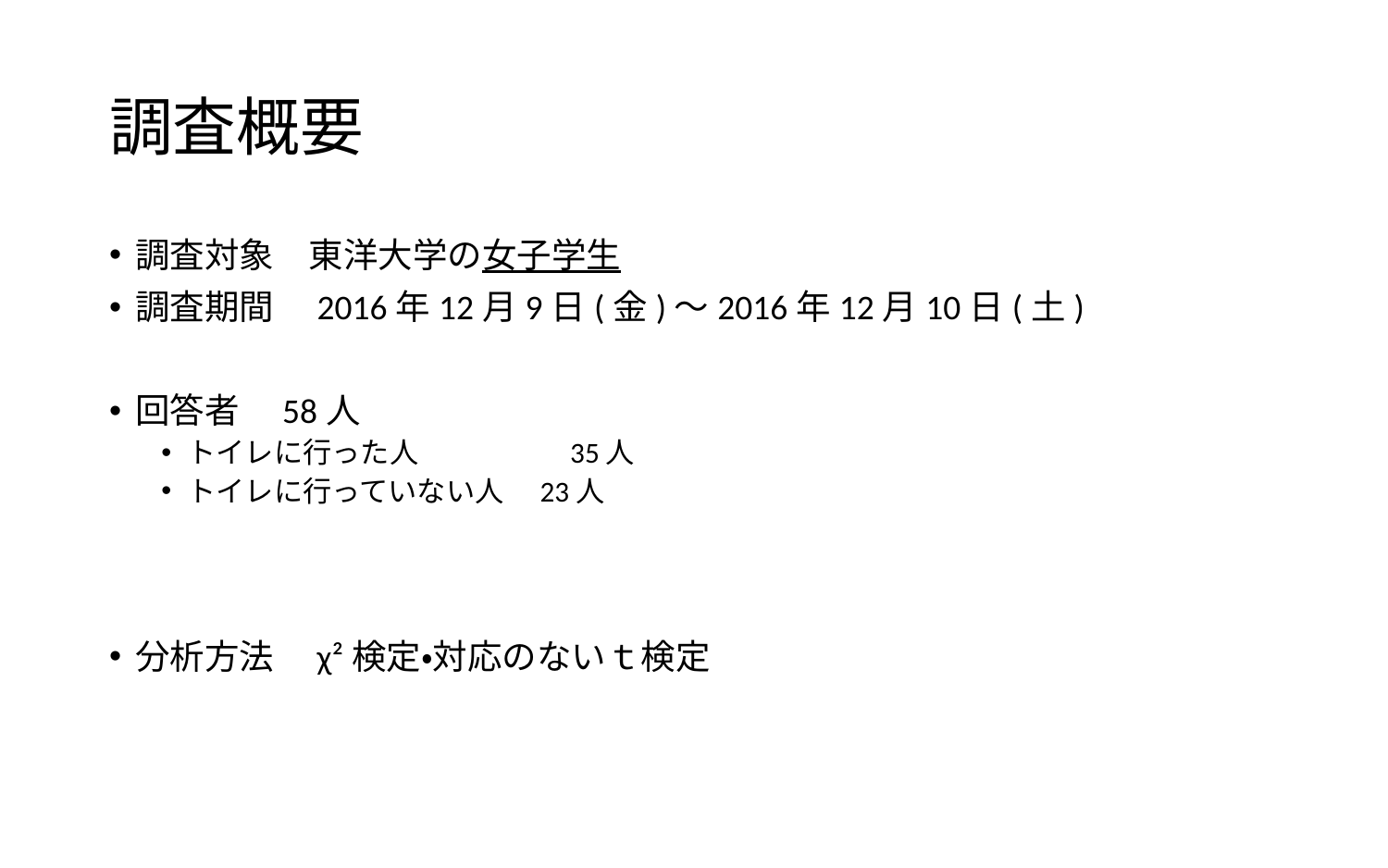

# 調査概要
調査対象　東洋大学の女子学生
調査期間　2016年12月9日(金)～2016年12月10日(土)

回答者　58人
トイレに行った人　　　　　35人
トイレに行っていない人　23人

分析方法　χ²検定・対応のないｔ検定